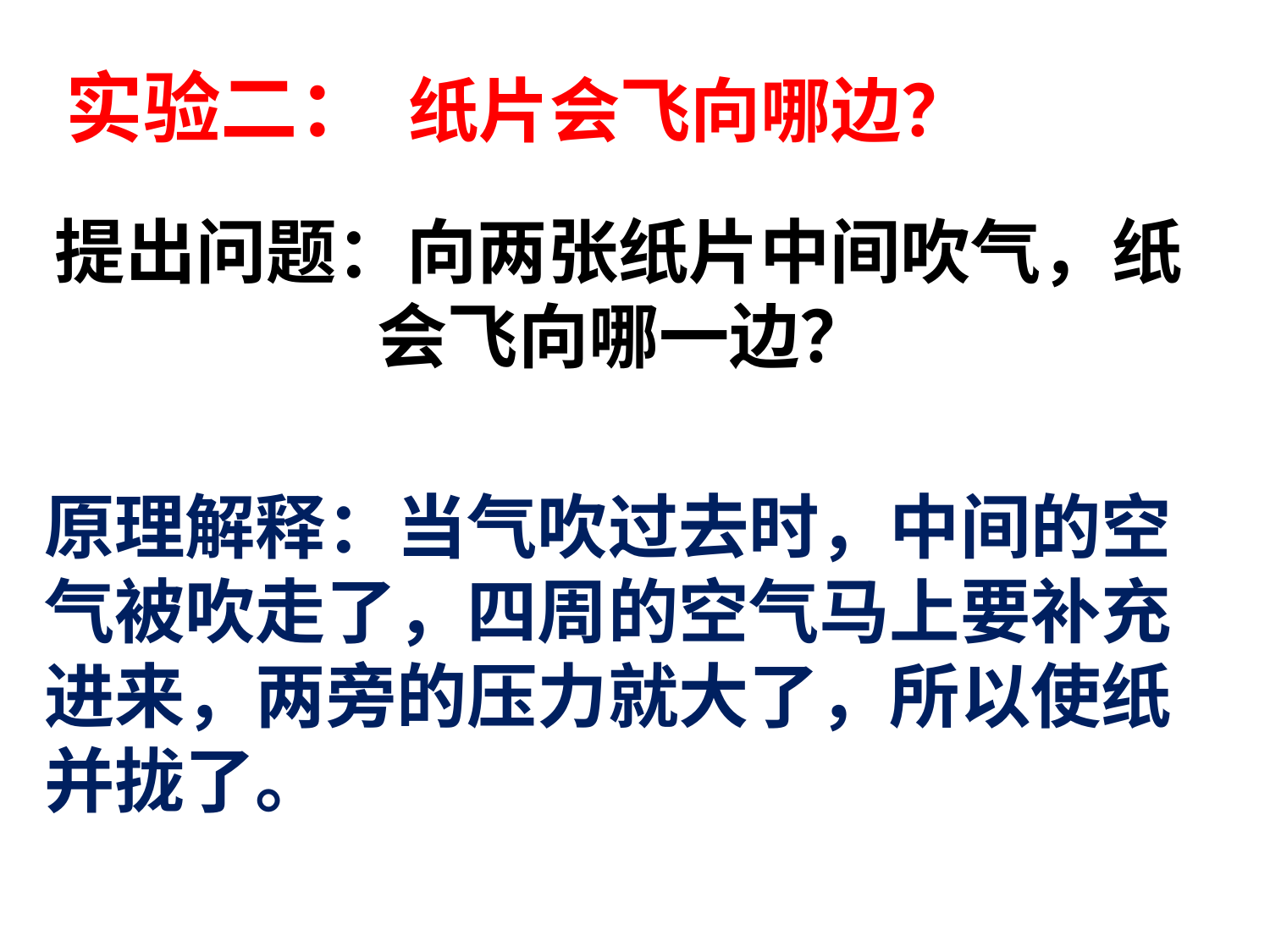

# 实验二：  纸片会飞向哪边？

提出问题：向两张纸片中间吹气，纸
                   会飞向哪一边？

原理解释：当气吹过去时，中间的空气被吹走了，四周的空气马上要补充进来，两旁的压力就大了，所以使纸并拢了。
|  |
| --- |